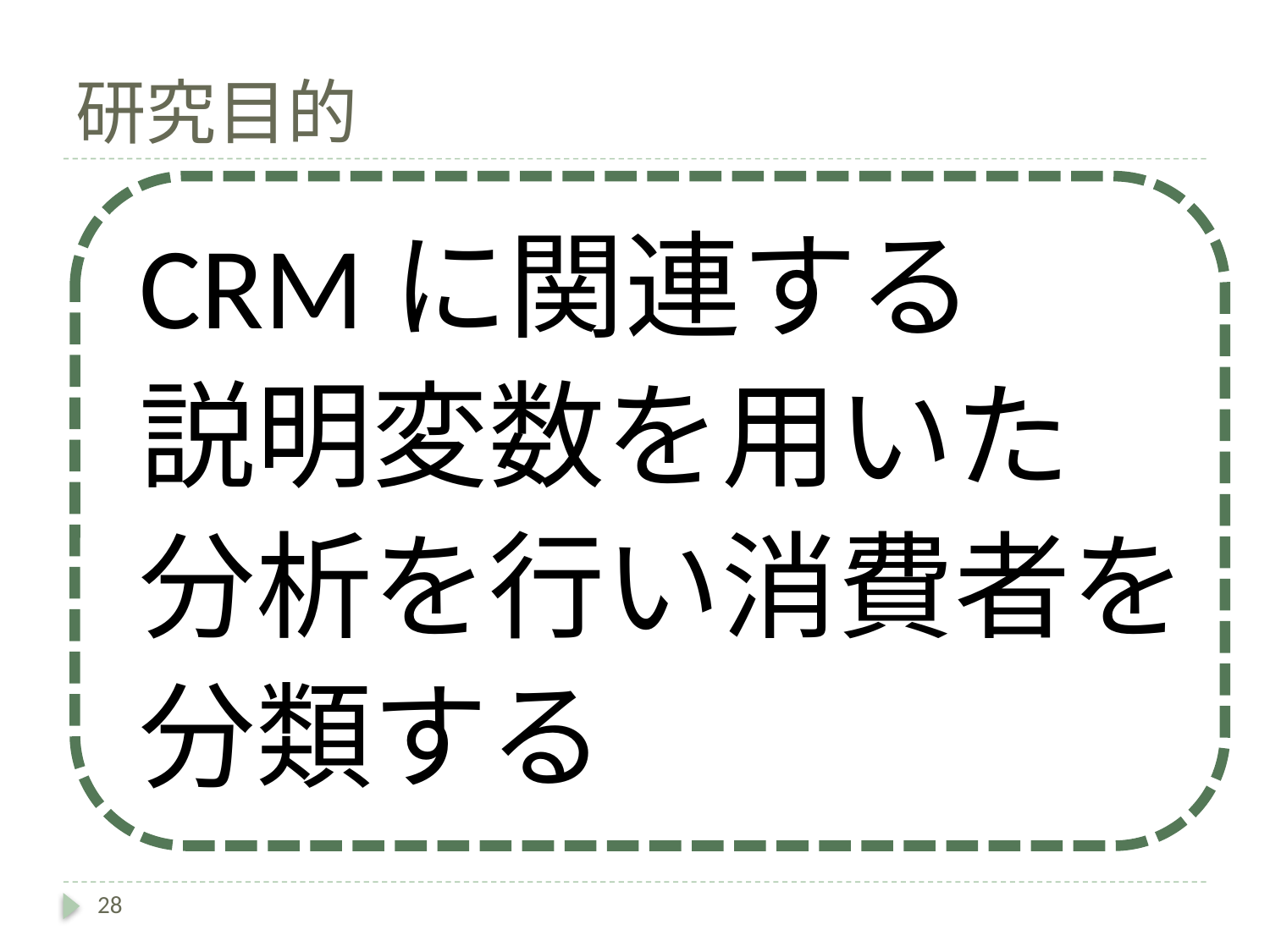

# 研究目的

CRMに関連する
説明変数を用いた
分析を行い消費者を
分類する
28